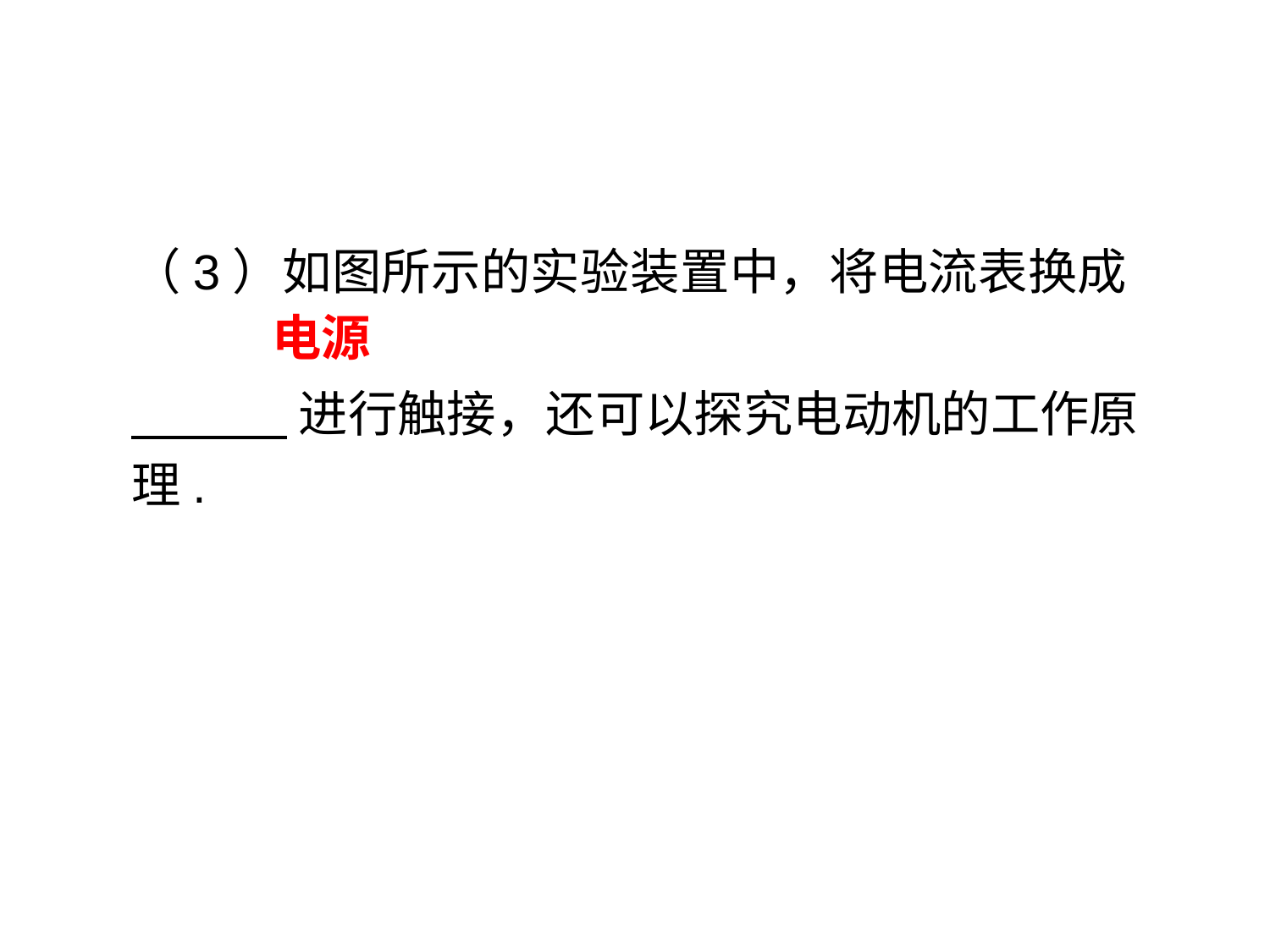

（3）如图所示的实验装置中，将电流表换成
              进行触接，还可以探究电动机的工作原理.
电源